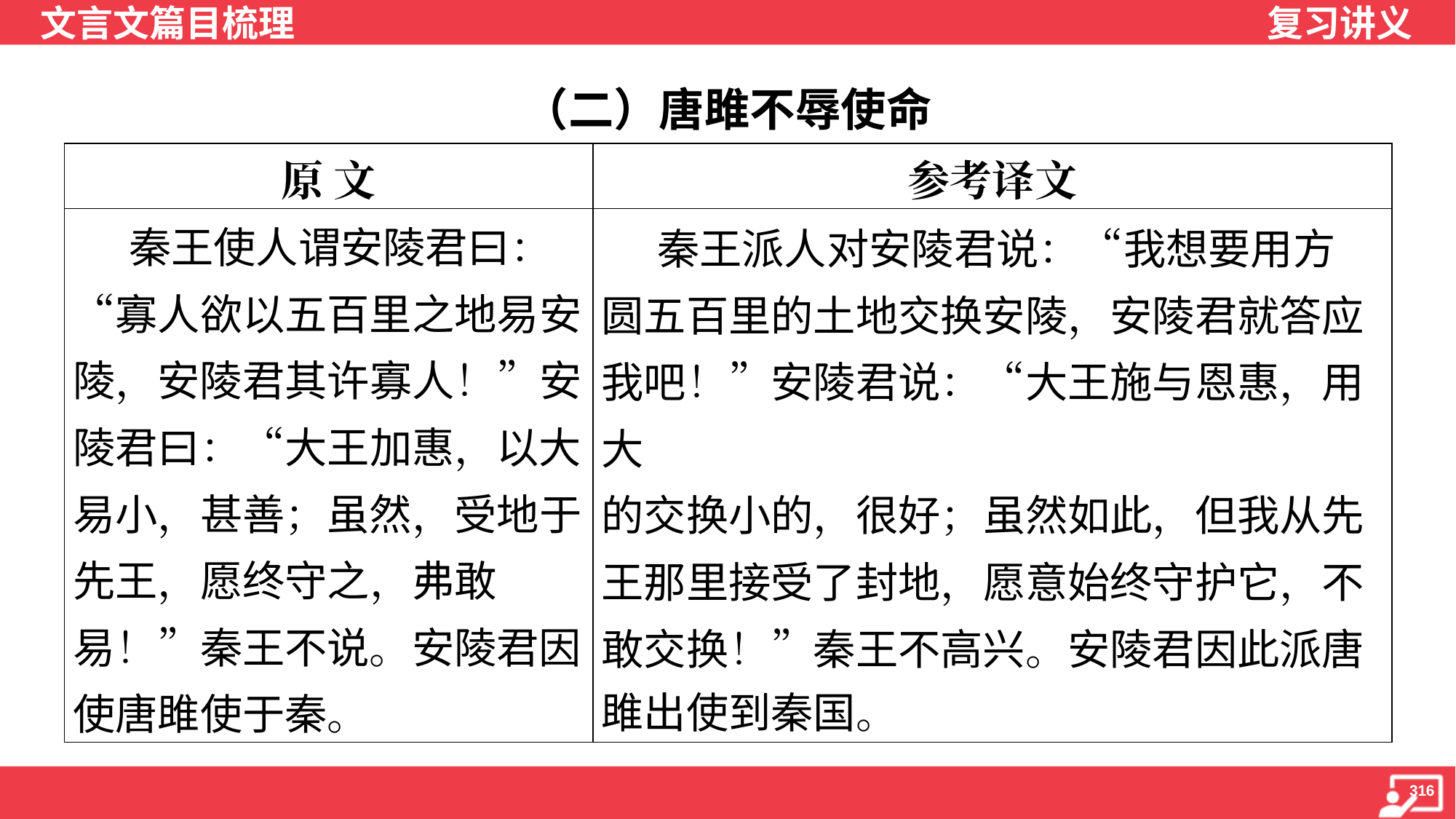

（二）唐雎不辱使命
| 原 文 | 参考译文 |
| --- | --- |
| 秦王使人谓安陵君曰：“寡人欲以五百里之地易安陵，安陵君其许寡人！”安陵君曰：“大王加惠，以大易小，甚善；虽然，受地于先王，愿终守之，弗敢易！”秦王不说。安陵君因使唐雎使于秦。 | 秦王派人对安陵君说：“我想要用方 圆五百里的土地交换安陵，安陵君就答应 我吧！”安陵君说：“大王施与恩惠，用大 的交换小的，很好；虽然如此，但我从先 王那里接受了封地，愿意始终守护它，不 敢交换！”秦王不高兴。安陵君因此派唐 雎出使到秦国。 |